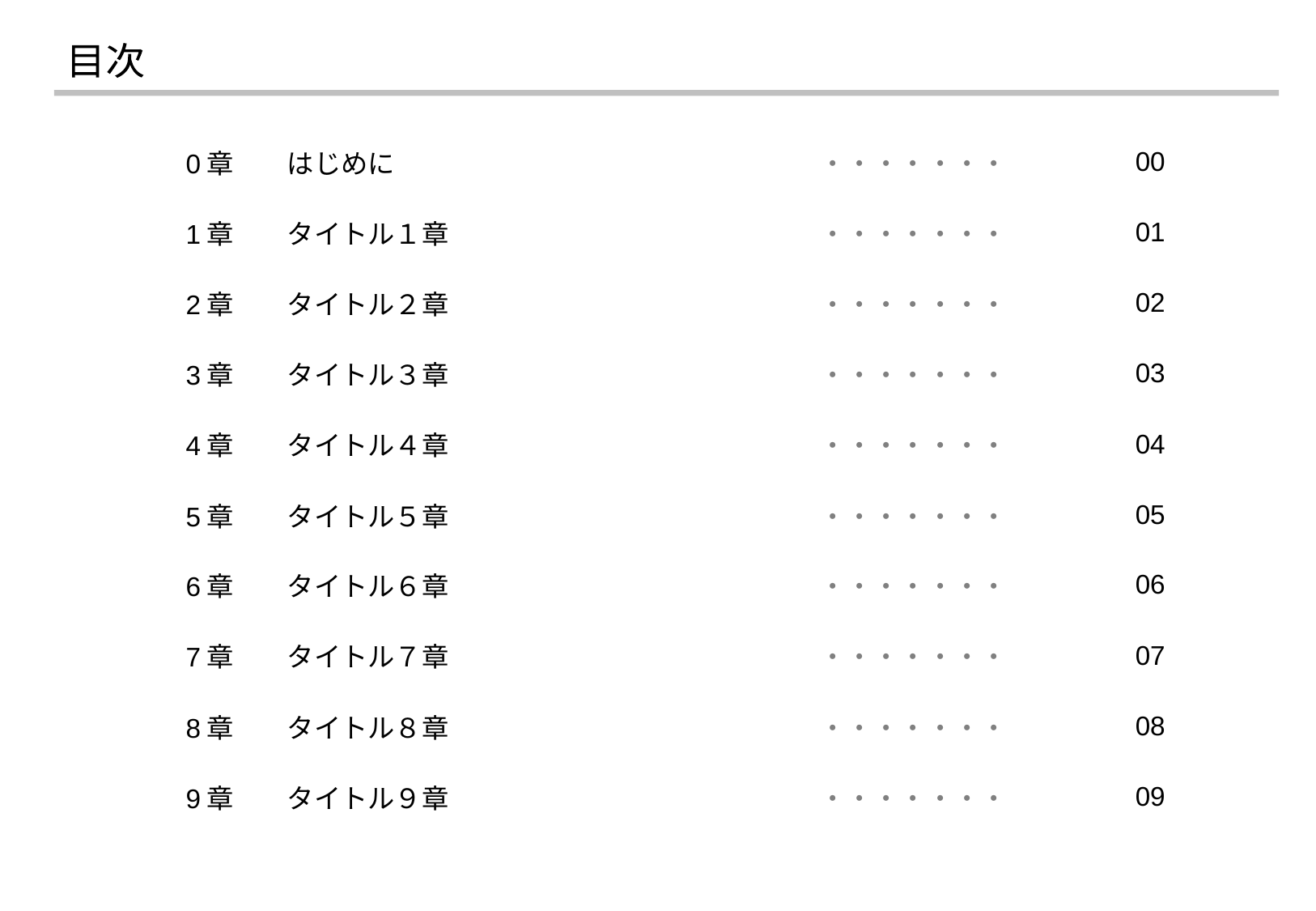

目次

| 0章 | はじめに | ・・・・・・・ | 00 |
| --- | --- | --- | --- |
| 1章 | タイトル１章 | ・・・・・・・ | 01 |
| 2章 | タイトル２章 | ・・・・・・・ | 02 |
| 3章 | タイトル３章 | ・・・・・・・ | 03 |
| 4章 | タイトル４章 | ・・・・・・・ | 04 |
| 5章 | タイトル５章 | ・・・・・・・ | 05 |
| 6章 | タイトル６章 | ・・・・・・・ | 06 |
| 7章 | タイトル７章 | ・・・・・・・ | 07 |
| 8章 | タイトル８章 | ・・・・・・・ | 08 |
| 9章 | タイトル９章 | ・・・・・・・ | 09 |